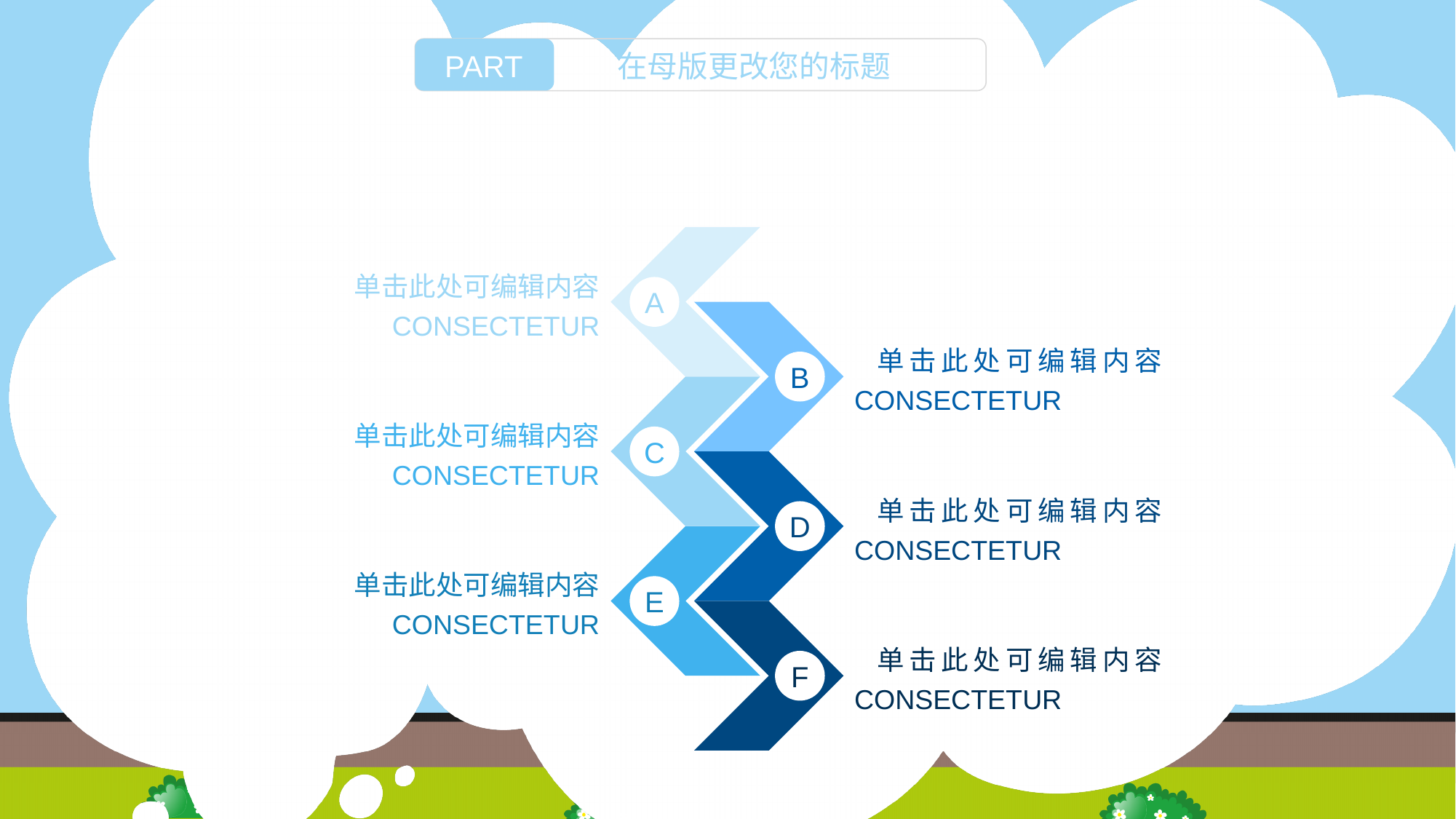

单击此处可编辑内容 CONSECTETUR
A

 单击此处可编辑内容 CONSECTETUR
B

 单击此处可编辑内容 CONSECTETUR
C

 单击此处可编辑内容 CONSECTETUR
D

 单击此处可编辑内容 CONSECTETUR
E

 单击此处可编辑内容 CONSECTETUR
F